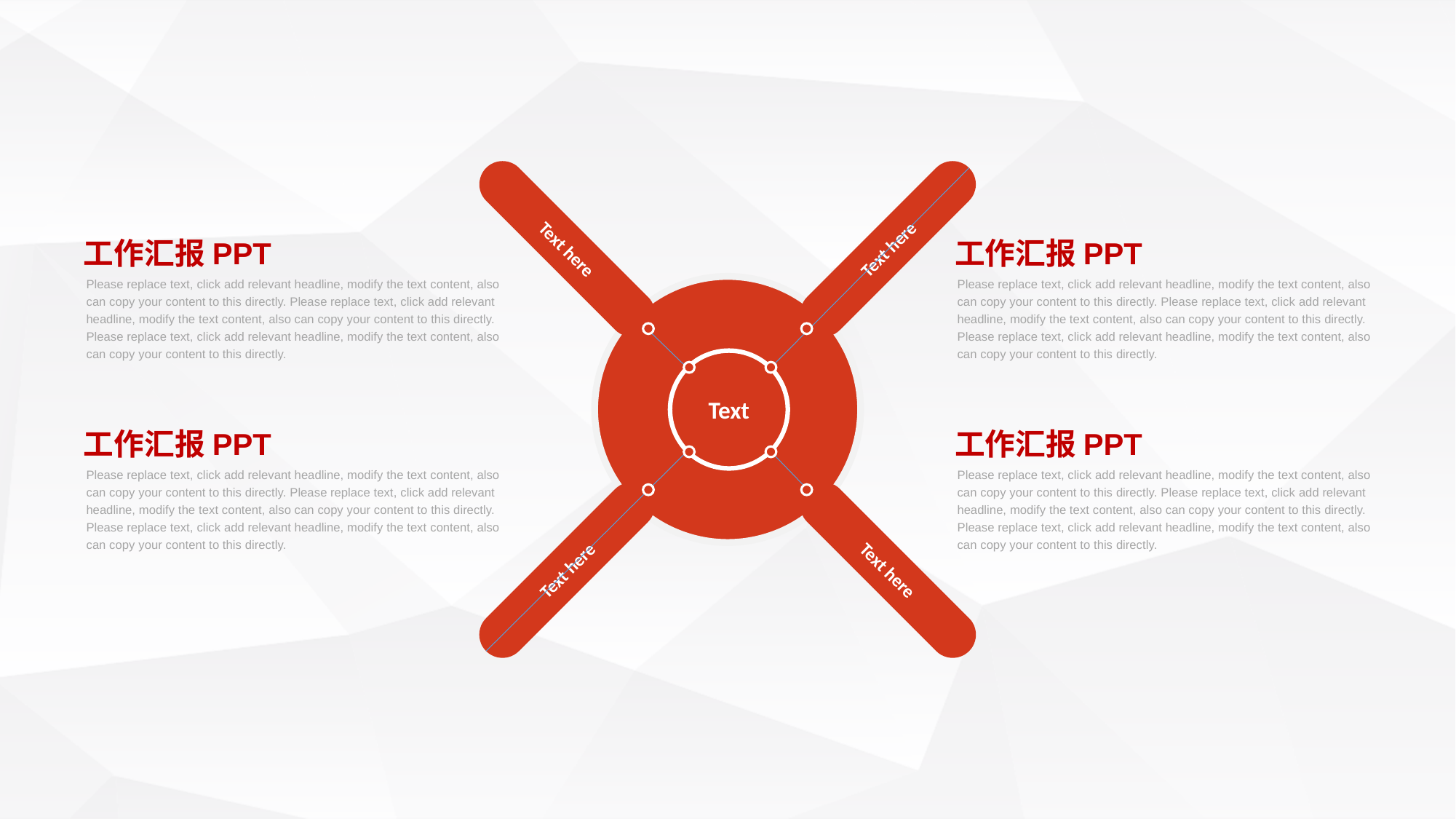

Text here
Text here
工作汇报PPT
工作汇报PPT
Please replace text, click add relevant headline, modify the text content, also can copy your content to this directly. Please replace text, click add relevant headline, modify the text content, also can copy your content to this directly. Please replace text, click add relevant headline, modify the text content, also can copy your content to this directly.

Please replace text, click add relevant headline, modify the text content, also can copy your content to this directly. Please replace text, click add relevant headline, modify the text content, also can copy your content to this directly. Please replace text, click add relevant headline, modify the text content, also can copy your content to this directly.

Text

工作汇报PPT
工作汇报PPT

Please replace text, click add relevant headline, modify the text content, also can copy your content to this directly. Please replace text, click add relevant headline, modify the text content, also can copy your content to this directly. Please replace text, click add relevant headline, modify the text content, also can copy your content to this directly.

Please replace text, click add relevant headline, modify the text content, also can copy your content to this directly. Please replace text, click add relevant headline, modify the text content, also can copy your content to this directly. Please replace text, click add relevant headline, modify the text content, also can copy your content to this directly.

Text here
Text here